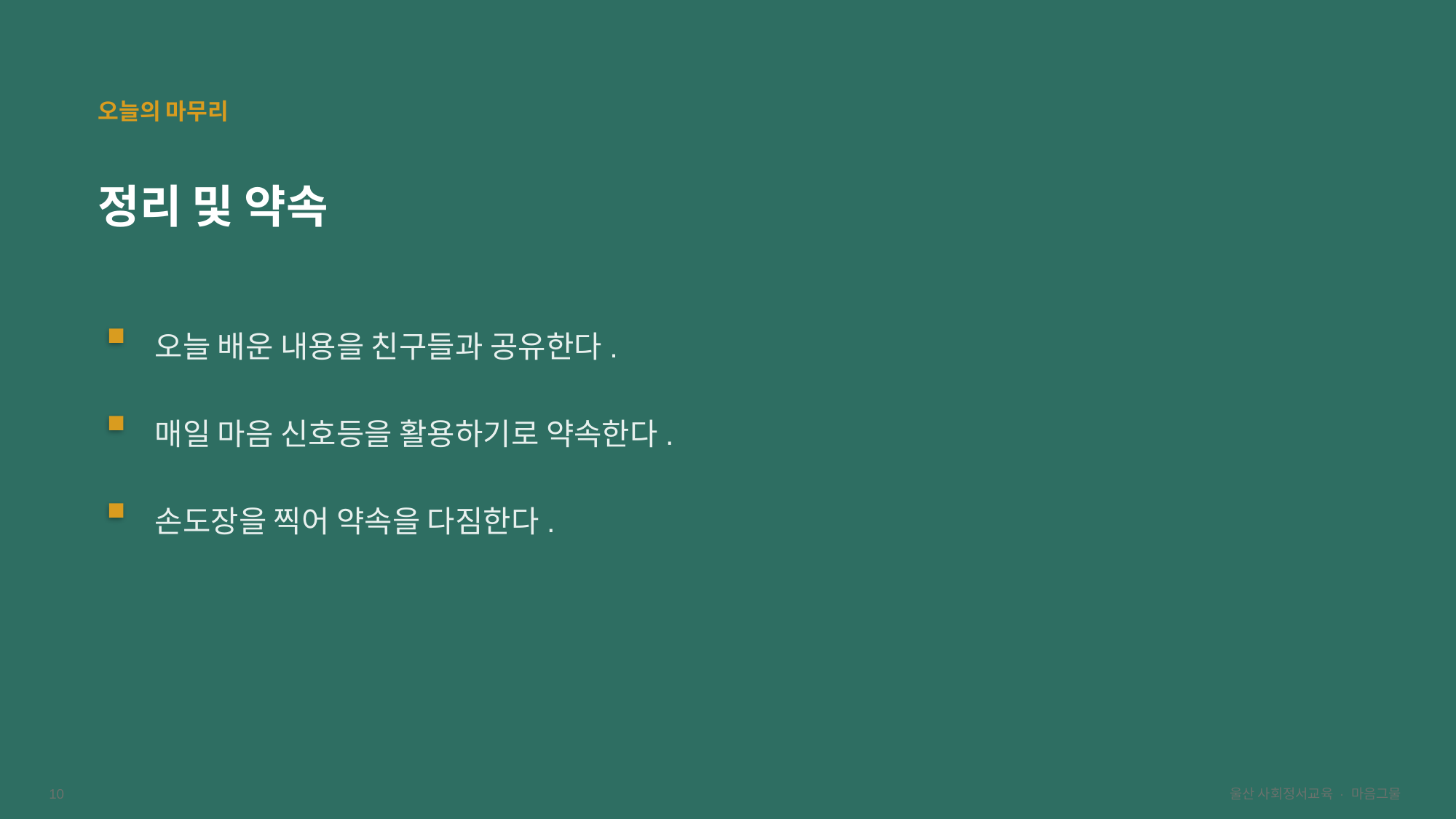

오늘의 마무리
정리 및 약속
오늘 배운 내용을 친구들과 공유한다.

매일 마음 신호등을 활용하기로 약속한다.

손도장을 찍어 약속을 다짐한다.

10
울산 사회정서교육 · 마음그물